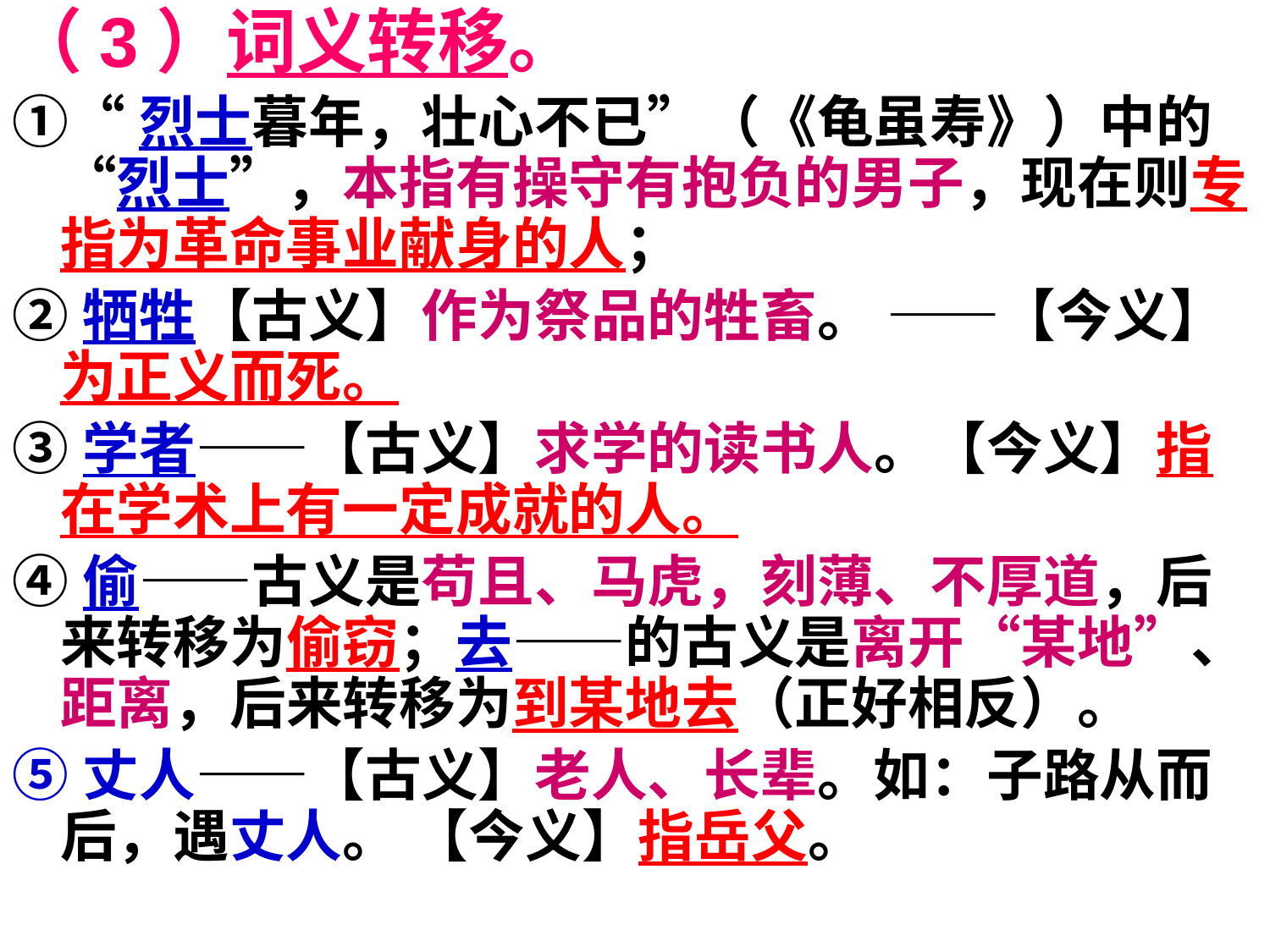

（3）词义转移。
①“烈士暮年，壮心不已”（《龟虽寿》）中的“烈士”，本指有操守有抱负的男子，现在则专指为革命事业献身的人；
②牺牲【古义】作为祭品的牲畜。 ——【今义】为正义而死。
③学者——【古义】求学的读书人。【今义】指在学术上有一定成就的人。
④偷——古义是苟且、马虎，刻薄、不厚道，后来转移为偷窃；去——的古义是离开“某地”、距离，后来转移为到某地去（正好相反）。
⑤丈人——【古义】老人、长辈。如：子路从而后，遇丈人。 【今义】指岳父。